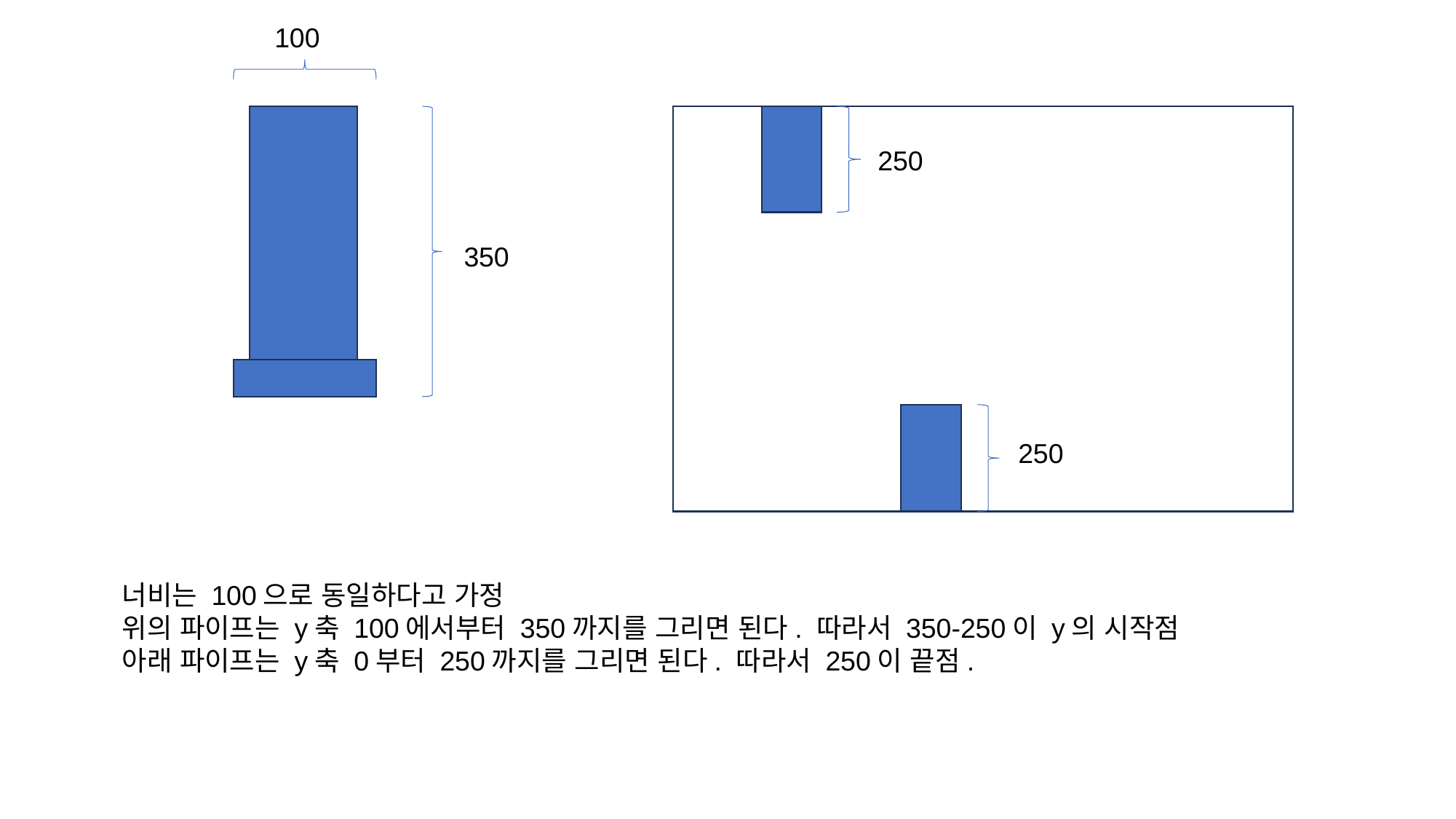

100

250
350

250
너비는 100으로 동일하다고 가정
위의 파이프는 y축 100에서부터 350까지를 그리면 된다. 따라서 350-250이 y의 시작점
아래 파이프는 y축 0부터 250까지를 그리면 된다. 따라서 250이 끝점.